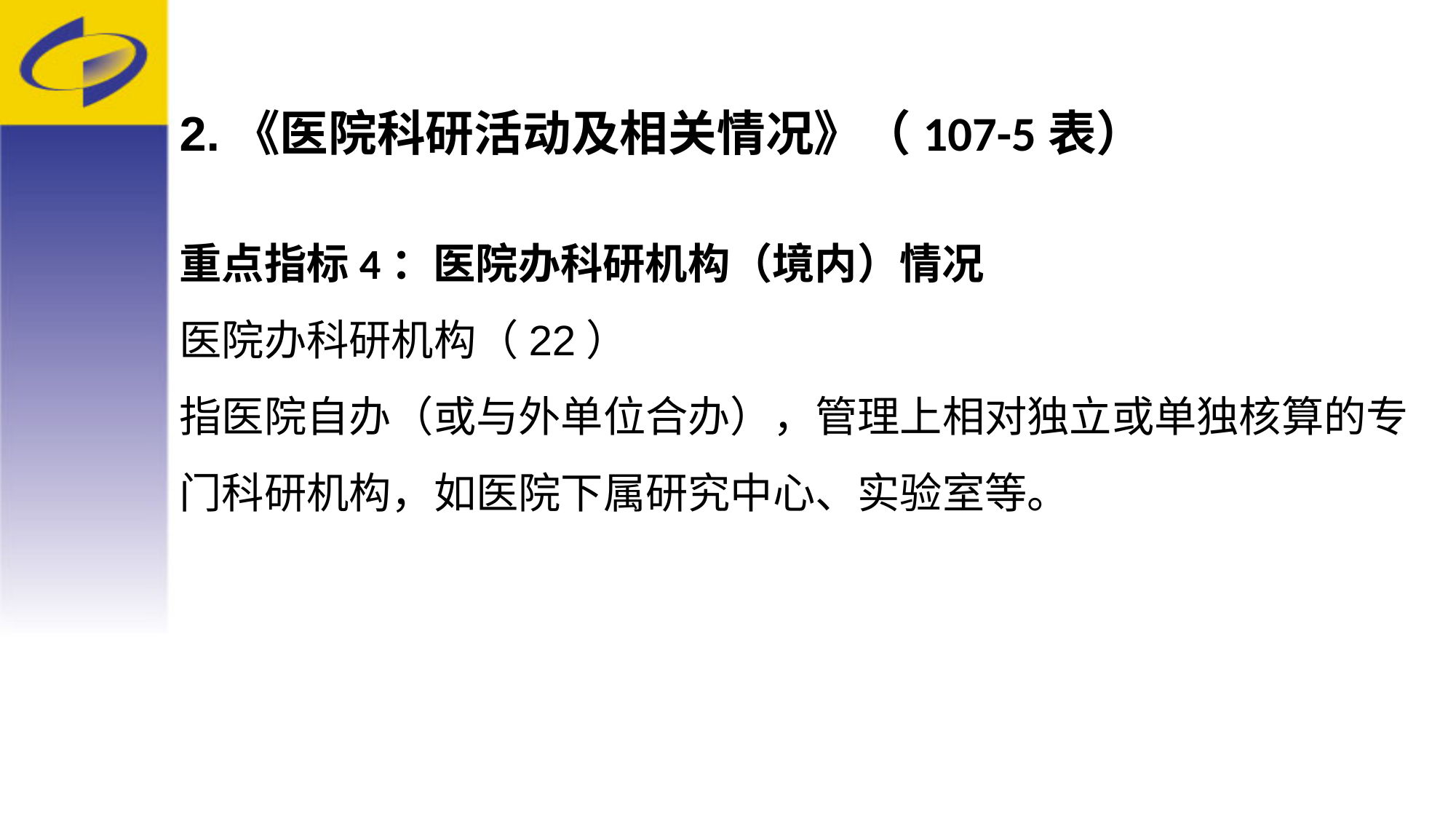

2.《医院科研活动及相关情况》（107-5表）

重点指标4：医院办科研机构（境内）情况
医院办科研机构（22）
指医院自办（或与外单位合办），管理上相对独立或单独核算的专门科研机构，如医院下属研究中心、实验室等。